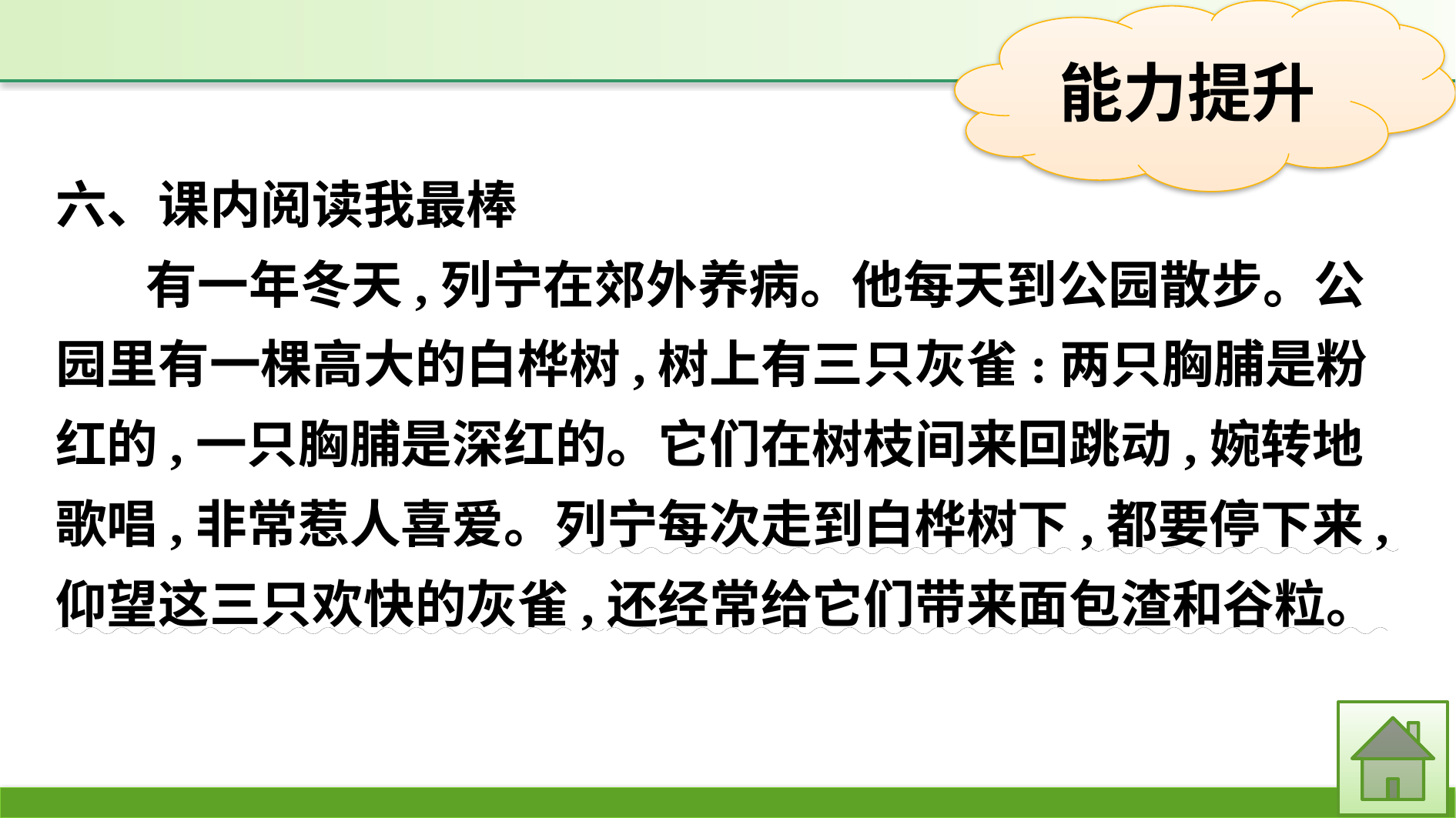

六、课内阅读我最棒
有一年冬天,列宁在郊外养病。他每天到公园散步。公园里有一棵高大的白桦树,树上有三只灰雀:两只胸脯是粉红的,一只胸脯是深红的。它们在树枝间来回跳动,婉转地歌唱,非常惹人喜爱。列宁每次走到白桦树下,都要停下来,仰望这三只欢快的灰雀,还经常给它们带来面包渣和谷粒。